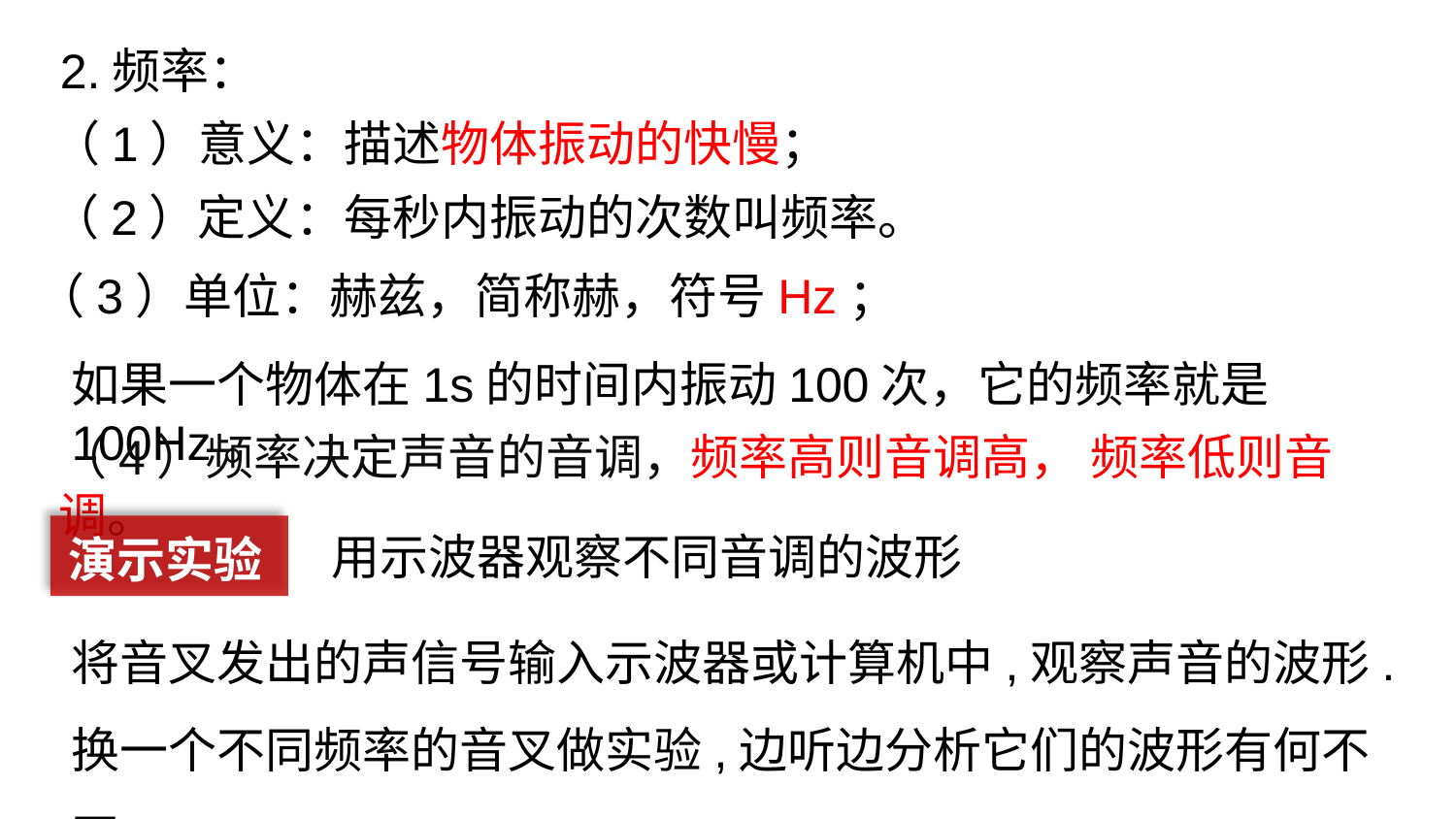

2.频率：
（1）意义：描述物体振动的快慢；
（2）定义：每秒内振动的次数叫频率。
（3）单位：赫兹，简称赫，符号Hz；
如果一个物体在1s的时间内振动100次，它的频率就是100Hz。
（4）频率决定声音的音调，频率高则音调高， 频率低则音调。

演示实验
用示波器观察不同音调的波形
将音叉发出的声信号输入示波器或计算机中,观察声音的波形.换一个不同频率的音叉做实验,边听边分析它们的波形有何不同.